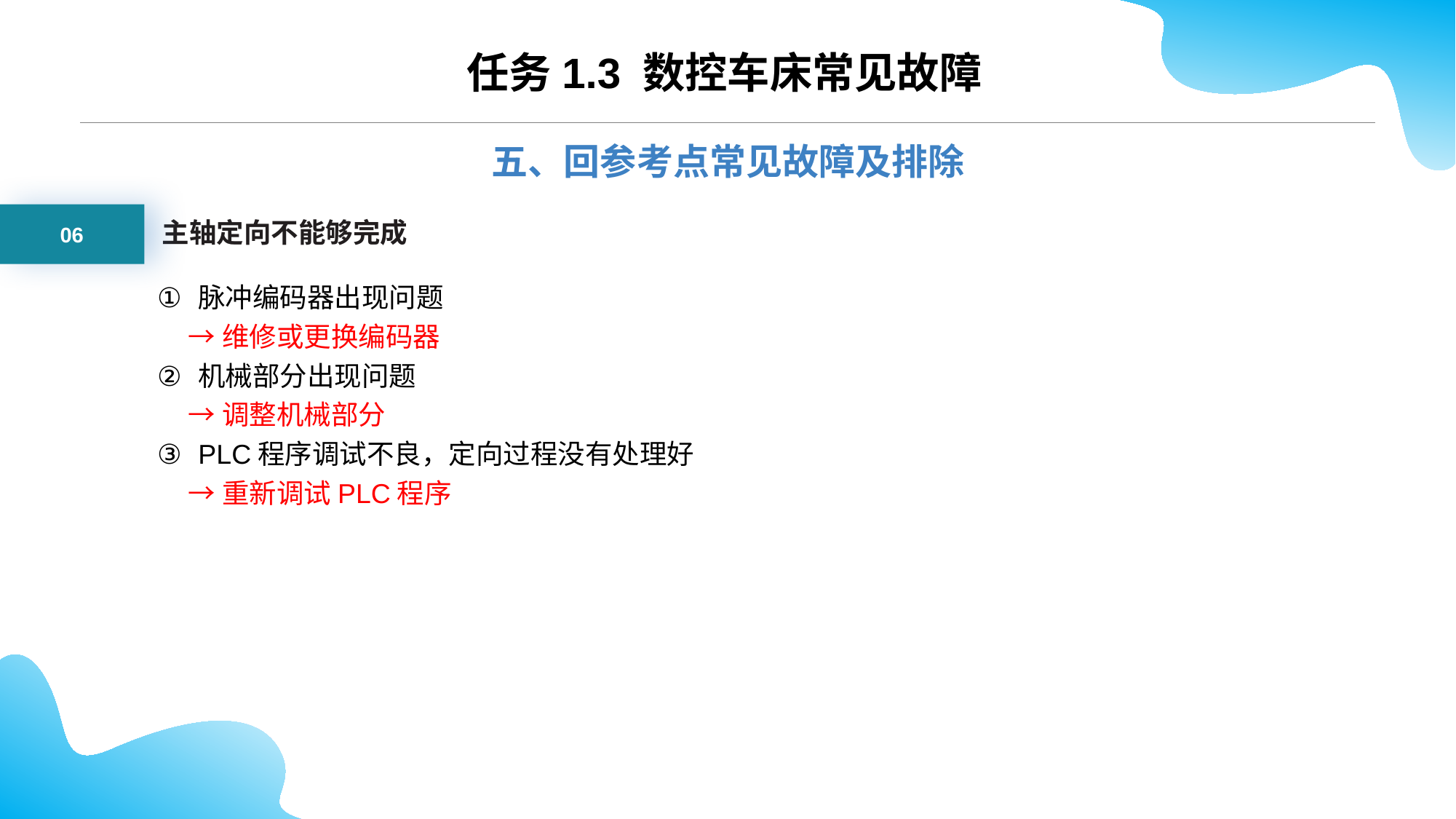

任务1.3 数控车床常见故障
五、回参考点常见故障及排除
06
主轴定向不能够完成

脉冲编码器出现问题
     →维修或更换编码器
机械部分出现问题
     →调整机械部分
PLC程序调试不良，定向过程没有处理好
     →重新调试PLC程序